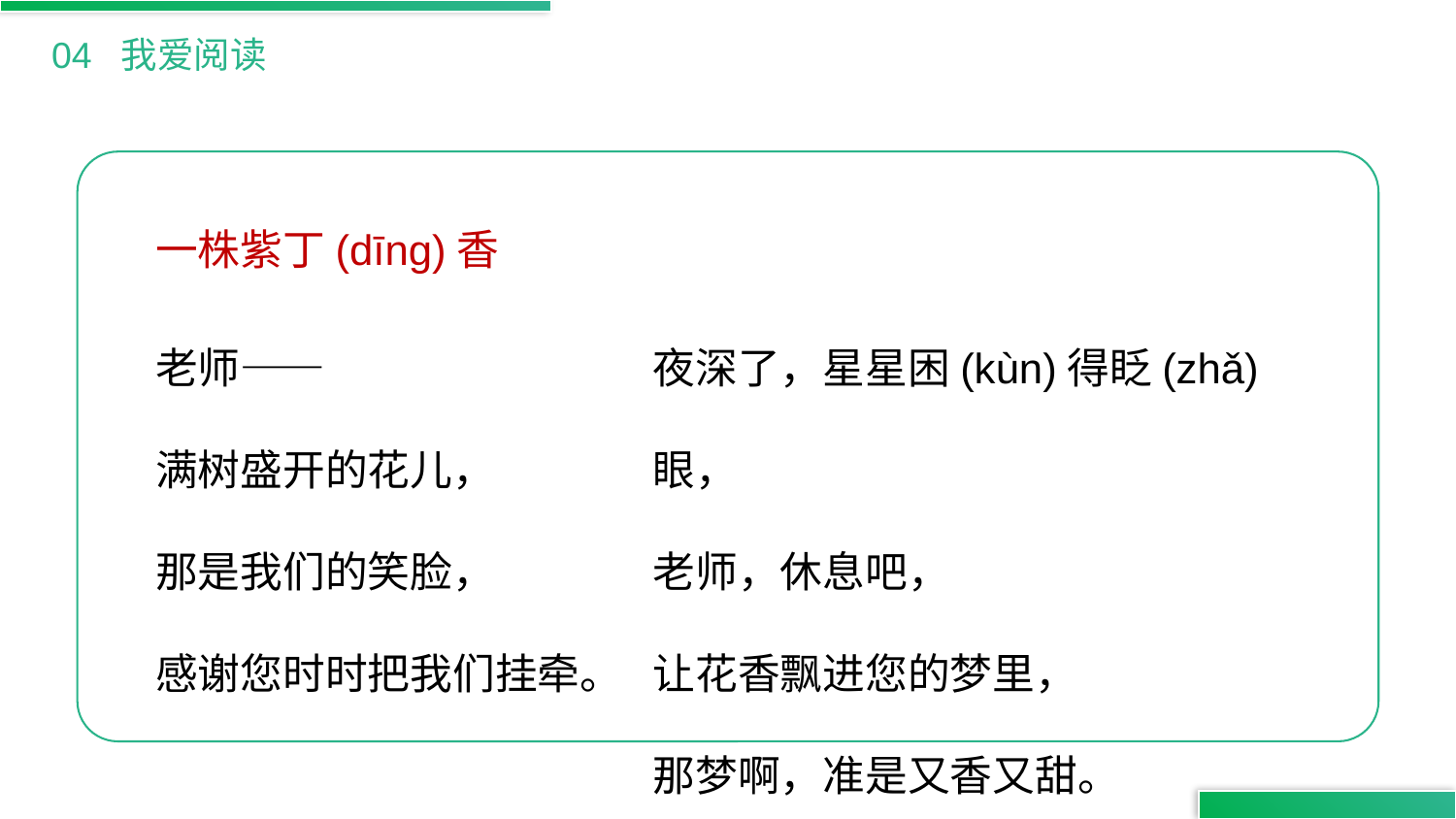

04  我爱阅读
一株紫丁(dīnɡ)香
老师——
满树盛开的花儿，
那是我们的笑脸，
感谢您时时把我们挂牵。
夜深了，星星困(kùn)得眨(zhǎ)眼，
老师，休息吧，
让花香飘进您的梦里，
那梦啊，准是又香又甜。